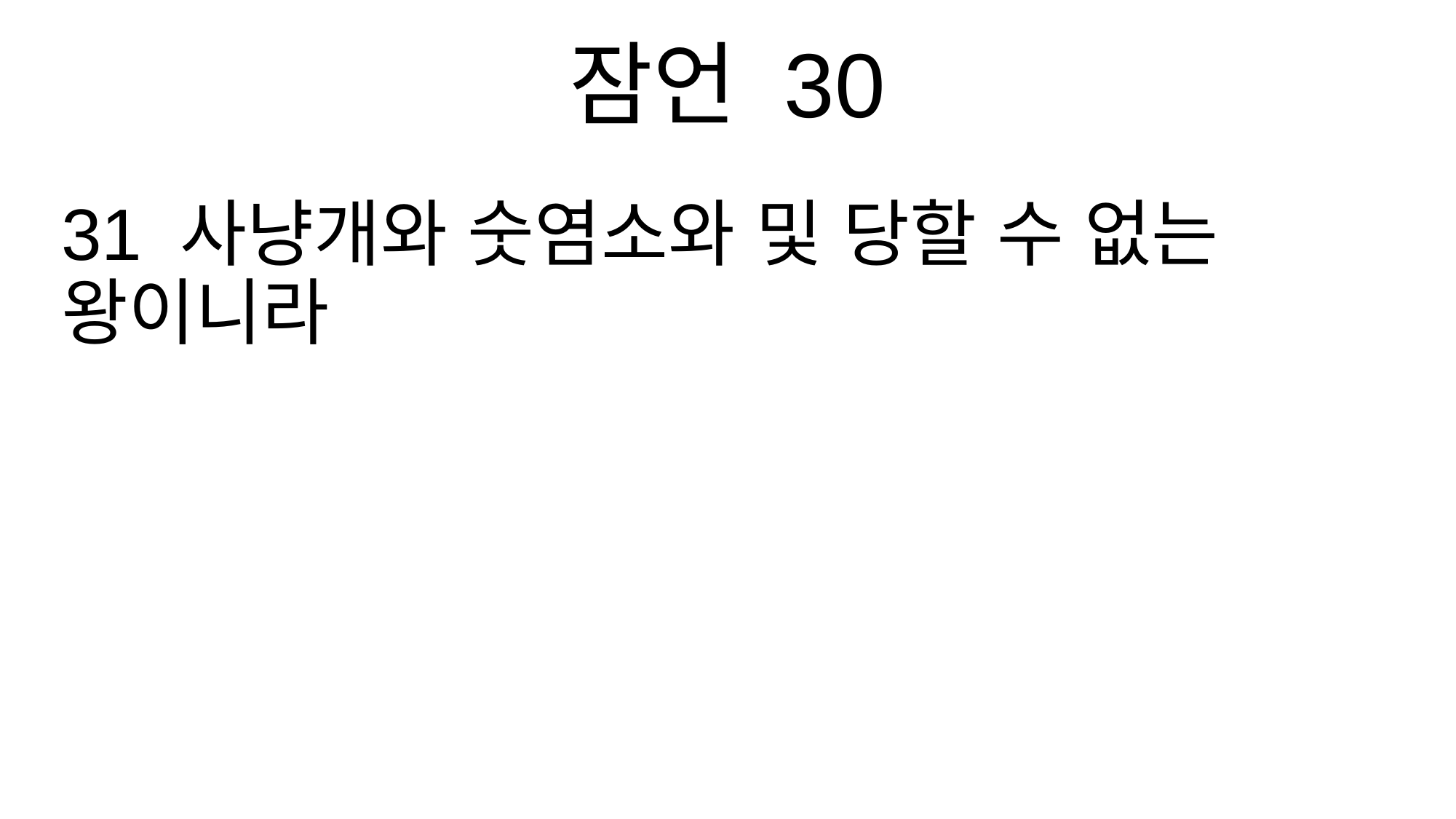

잠언 30
31 사냥개와 숫염소와 및 당할 수 없는 왕이니라